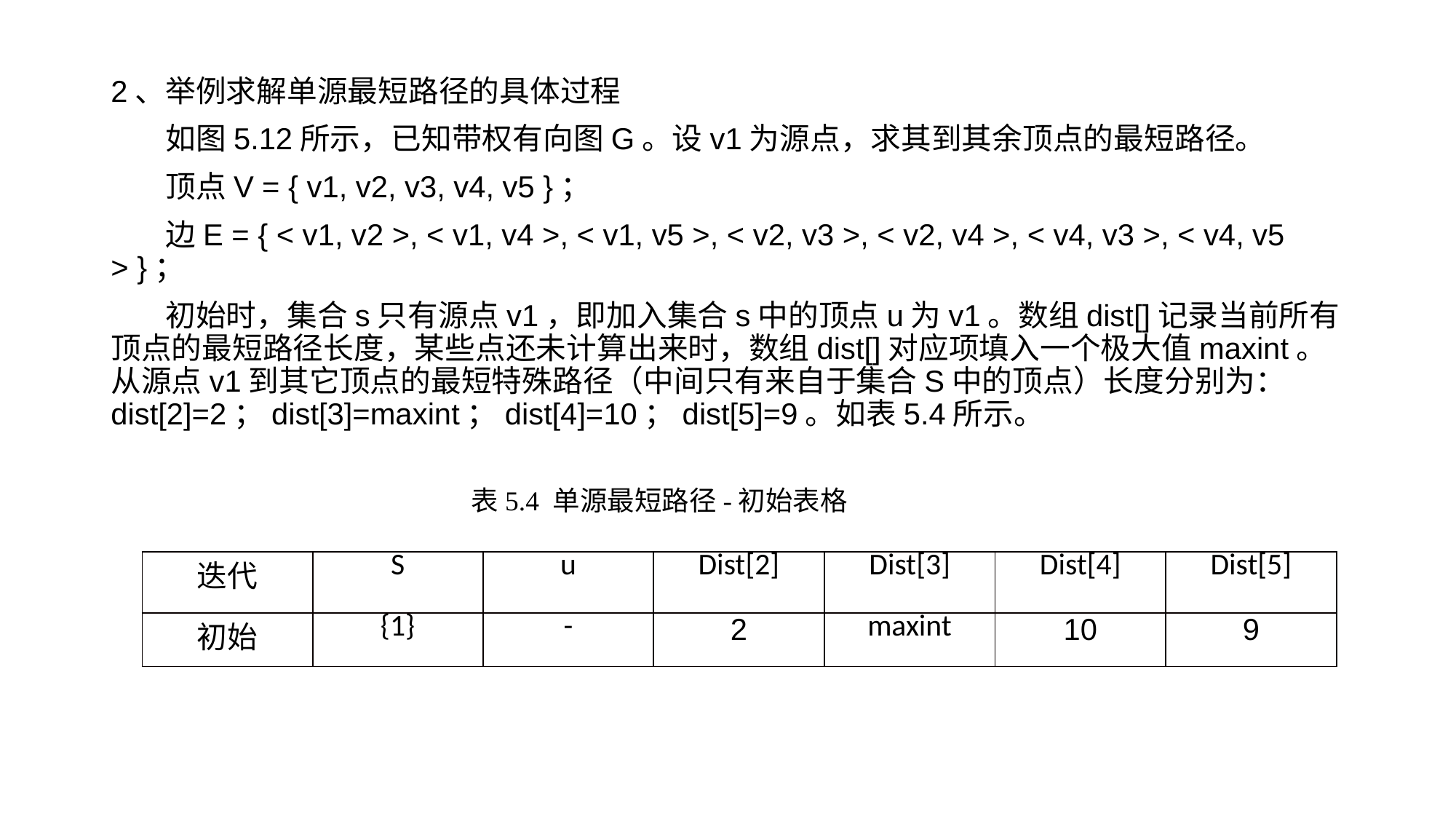

2、举例求解单源最短路径的具体过程
如图5.12所示，已知带权有向图G。设v1为源点，求其到其余顶点的最短路径。
顶点V = { v1, v2, v3, v4, v5 }；
边E = { < v1, v2 >, < v1, v4 >, < v1, v5 >, < v2, v3 >, < v2, v4 >, < v4, v3 >, < v4, v5 > }；
初始时，集合s只有源点v1，即加入集合s中的顶点u为v1。数组dist[]记录当前所有顶点的最短路径长度，某些点还未计算出来时，数组dist[]对应项填入一个极大值maxint。从源点v1到其它顶点的最短特殊路径（中间只有来自于集合S中的顶点）长度分别为：dist[2]=2；dist[3]=maxint；dist[4]=10；dist[5]=9。如表5.4所示。
表5.4 单源最短路径-初始表格
| 迭代 | S | u | Dist[2] | Dist[3] | Dist[4] | Dist[5] |
| --- | --- | --- | --- | --- | --- | --- |
| 初始 | {1} | - | 2 | maxint | 10 | 9 |